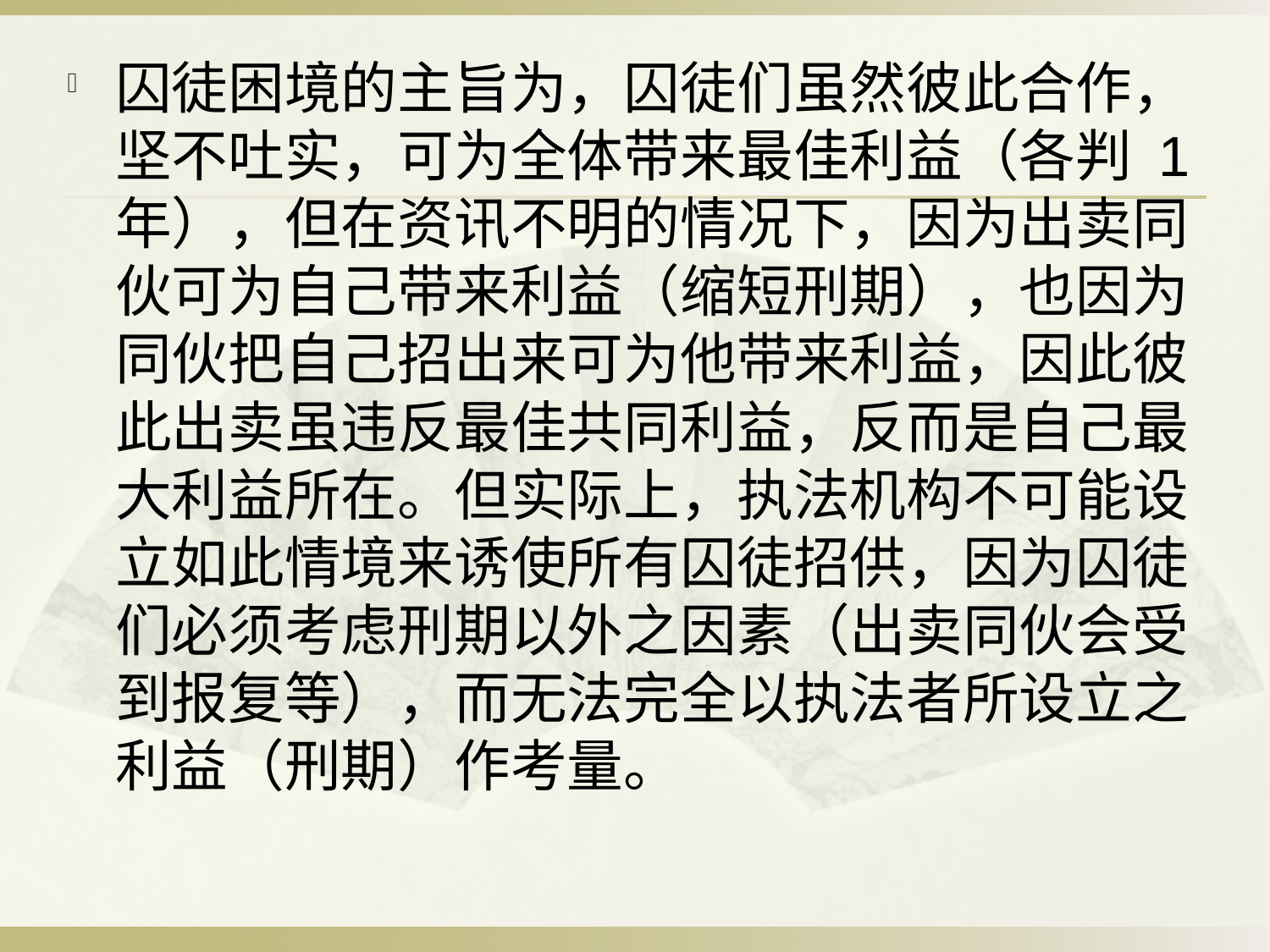

囚徒困境的主旨为，囚徒们虽然彼此合作，坚不吐实，可为全体带来最佳利益（各判 1年），但在资讯不明的情况下，因为出卖同伙可为自己带来利益（缩短刑期），也因为同伙把自己招出来可为他带来利益，因此彼此出卖虽违反最佳共同利益，反而是自己最大利益所在。但实际上，执法机构不可能设立如此情境来诱使所有囚徒招供，因为囚徒们必须考虑刑期以外之因素（出卖同伙会受到报复等），而无法完全以执法者所设立之利益（刑期）作考量。